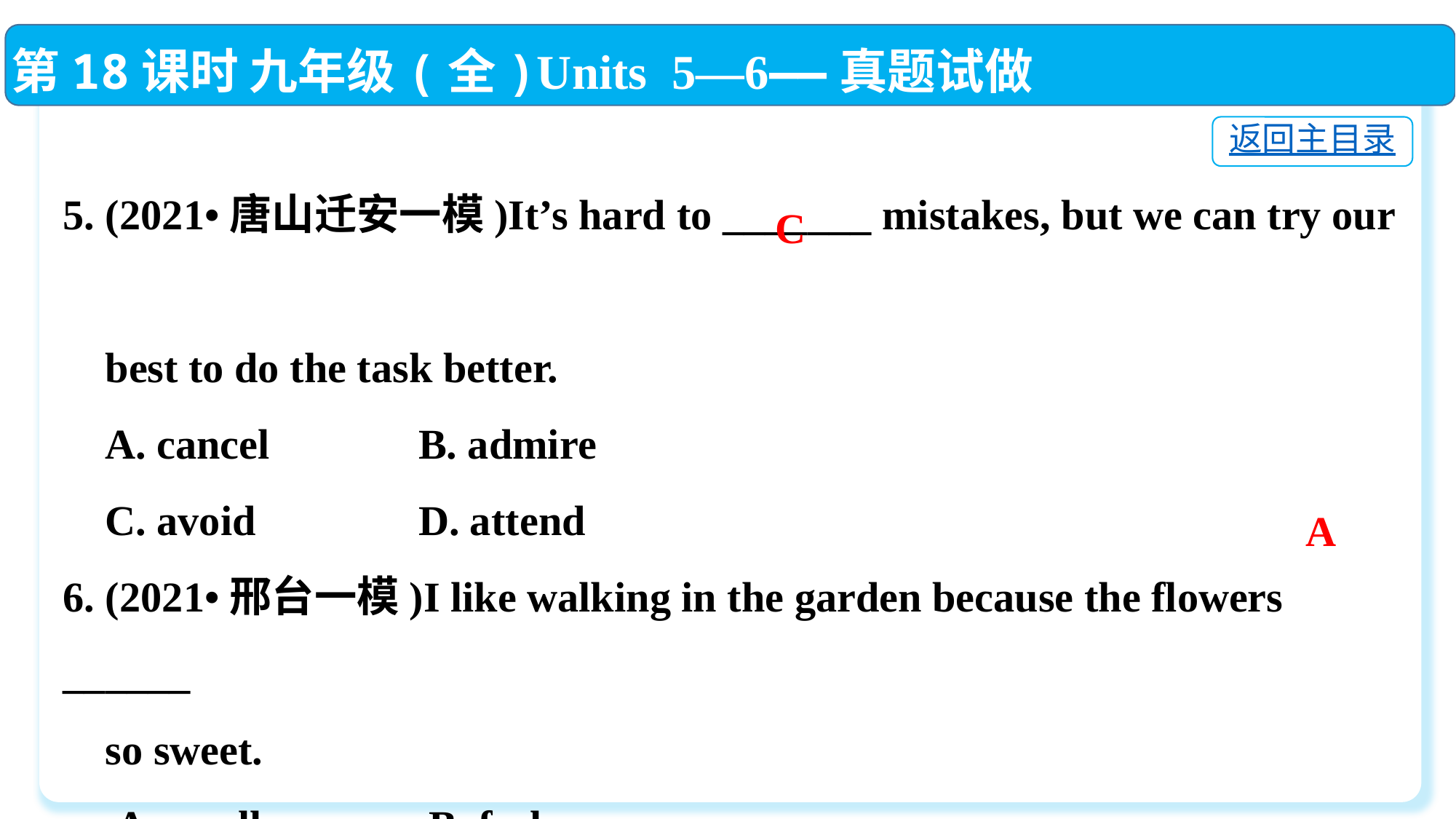

第18课时 九年级(全)Units  5—6——真题试做

5. (2021•唐山迁安一模)It’s hard to _______ mistakes, but we can try our
    best to do the task better.
    A. cancel	             B. admire
    C. avoid	             D. attend
6. (2021•邢台一模)I like walking in the garden because the flowers ______
    so sweet.
     A. smell	              B. feel
     C. sound	              D. taste
返回主目录
 C
A